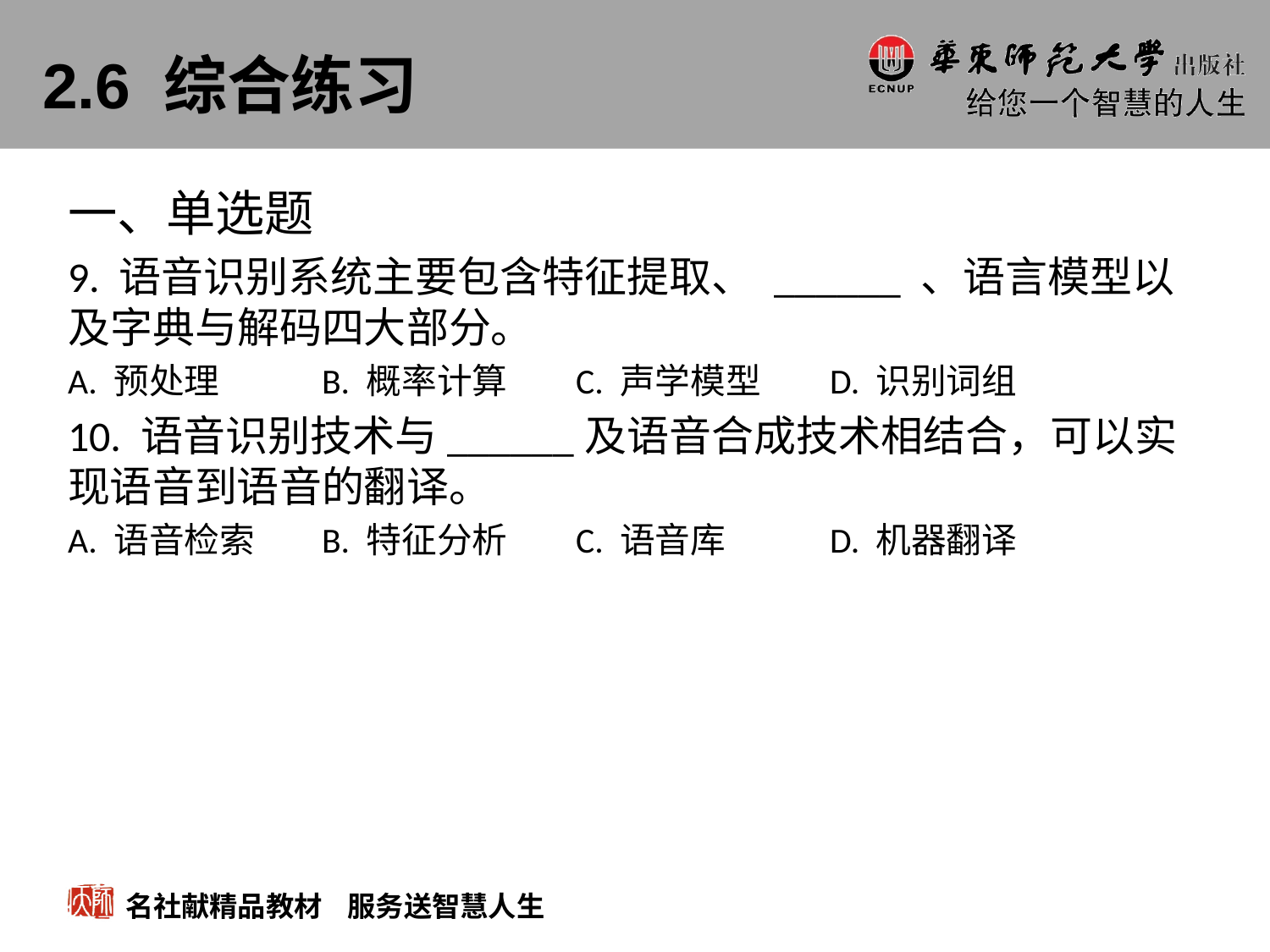

# 2.6 综合练习
一、单选题
9. 语音识别系统主要包含特征提取、 ______ 、语言模型以及字典与解码四大部分。
A. 预处理	B. 概率计算	C. 声学模型	D. 识别词组
10. 语音识别技术与______及语音合成技术相结合，可以实现语音到语音的翻译。
A. 语音检索	B. 特征分析	C. 语音库	D. 机器翻译